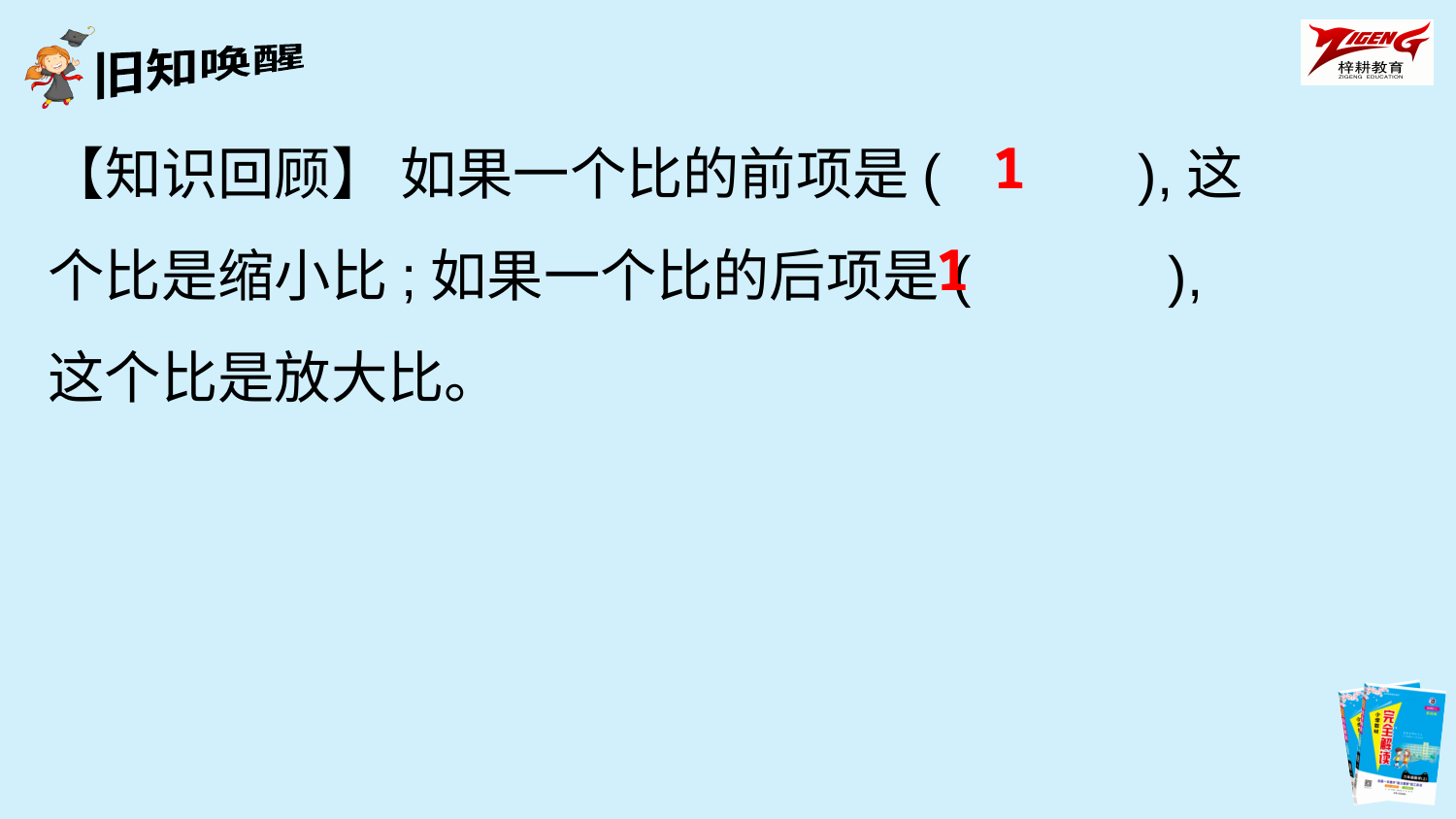

1
【知识回顾】 如果一个比的前项是(　　　),这个比是缩小比;如果一个比的后项是(　　　),这个比是放大比。
1